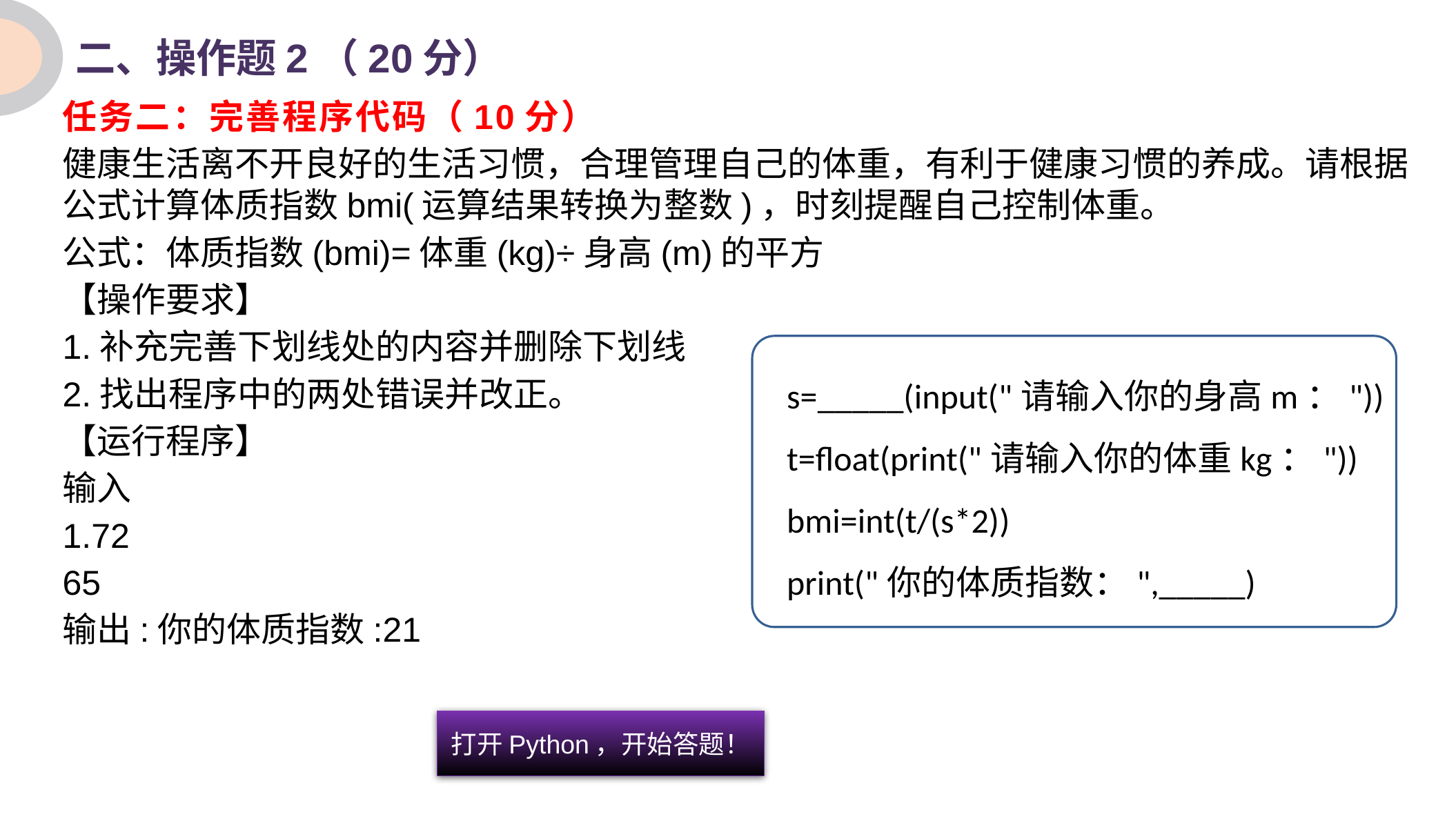

二、操作题2（20分）

任务二：完善程序代码（10分）
健康生活离不开良好的生活习惯，合理管理自己的体重，有利于健康习惯的养成。请根据公式计算体质指数bmi(运算结果转换为整数)，时刻提醒自己控制体重。
公式：体质指数(bmi)=体重(kg)÷身高(m)的平方
【操作要求】
1.补充完善下划线处的内容并删除下划线
2.找出程序中的两处错误并改正。
【运行程序】
输入
1.72
65
输出:你的体质指数:21

s=_____(input("请输入你的身高m："))
t=float(print("请输入你的体重kg："))
bmi=int(t/(s*2))
print("你的体质指数：",_____)
打开Python，开始答题！